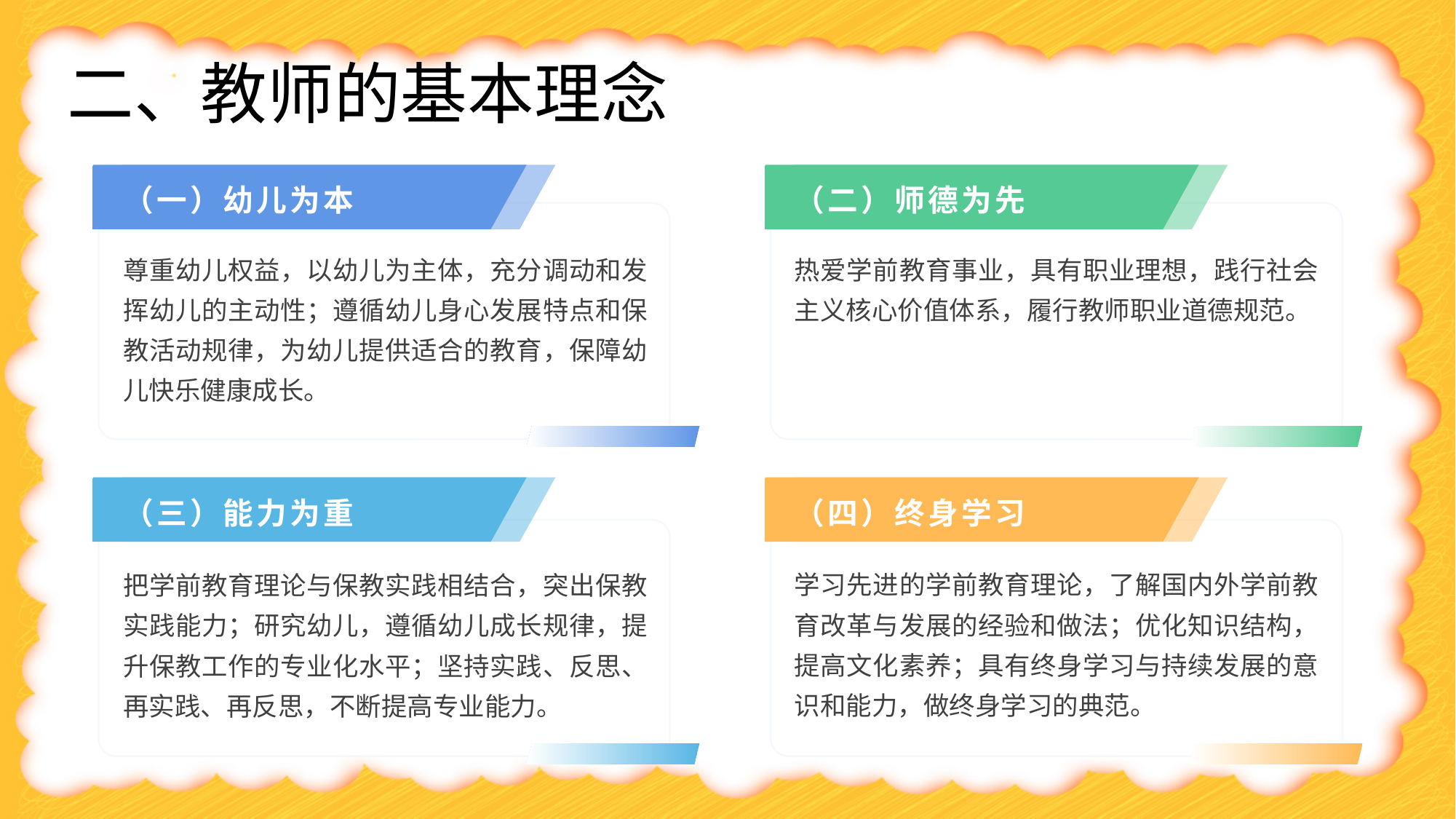

# 二、教师的基本理念

（一）幼儿为本
（二）师德为先

尊重幼儿权益，以幼儿为主体，充分调动和发挥幼儿的主动性；遵循幼儿身心发展特点和保教活动规律，为幼儿提供适合的教育，保障幼儿快乐健康成长。
热爱学前教育事业，具有职业理想，践行社会主义核心价值体系，履行教师职业道德规范。

（三）能力为重
（四）终身学习

学习先进的学前教育理论，了解国内外学前教育改革与发展的经验和做法；优化知识结构，提高文化素养；具有终身学习与持续发展的意识和能力，做终身学习的典范。
把学前教育理论与保教实践相结合，突出保教实践能力；研究幼儿，遵循幼儿成长规律，提升保教工作的专业化水平；坚持实践、反思、再实践、再反思，不断提高专业能力。